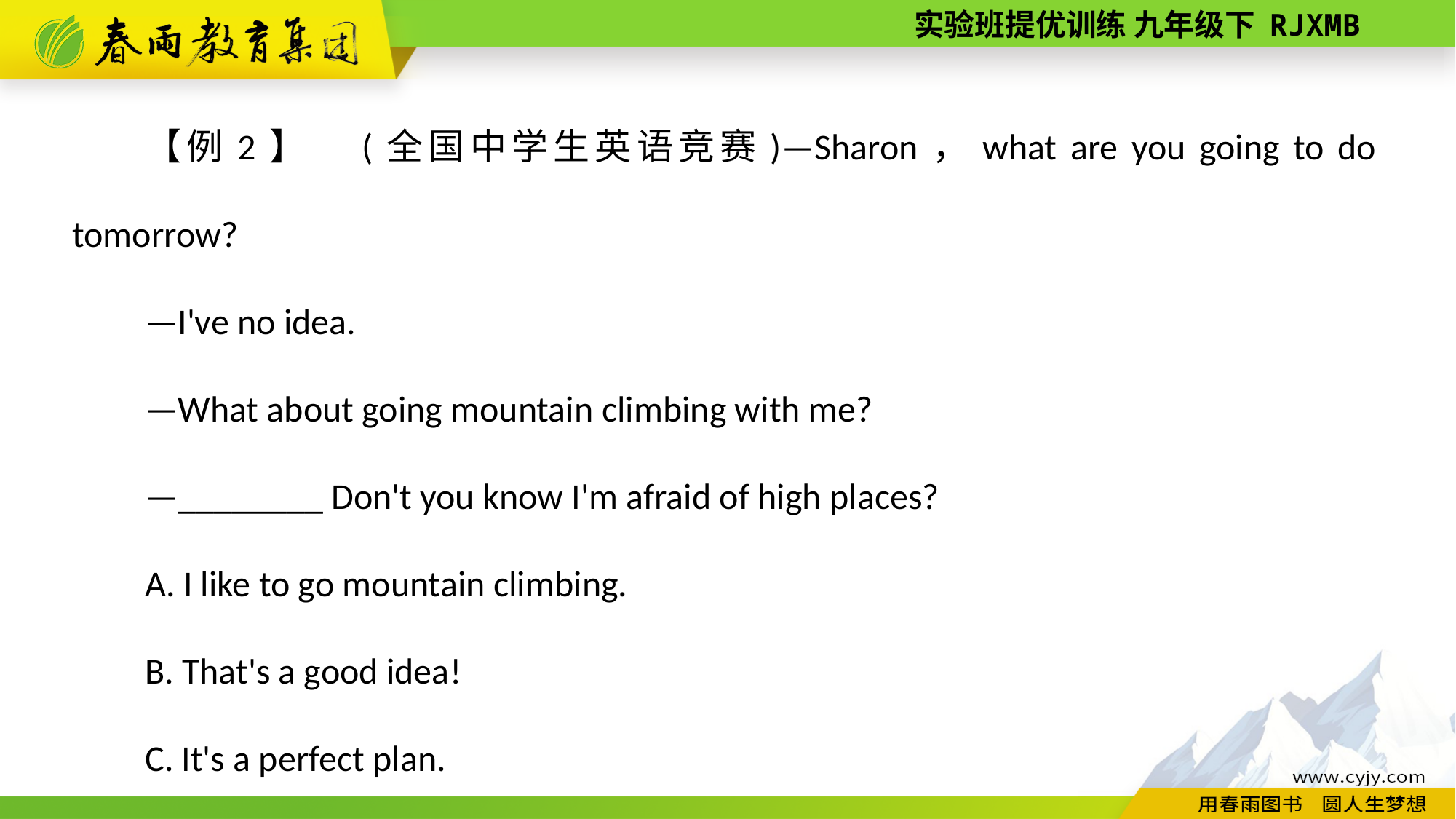

【例2】　(全国中学生英语竞赛)—Sharon，what are you going to do tomorrow?
—I've no idea.
—What about going mountain climbing with me?
—________ Don't you know I'm afraid of high places?
A. I like to go mountain climbing.
B. That's a good idea!
C. It's a perfect plan.
D. You must be joking!